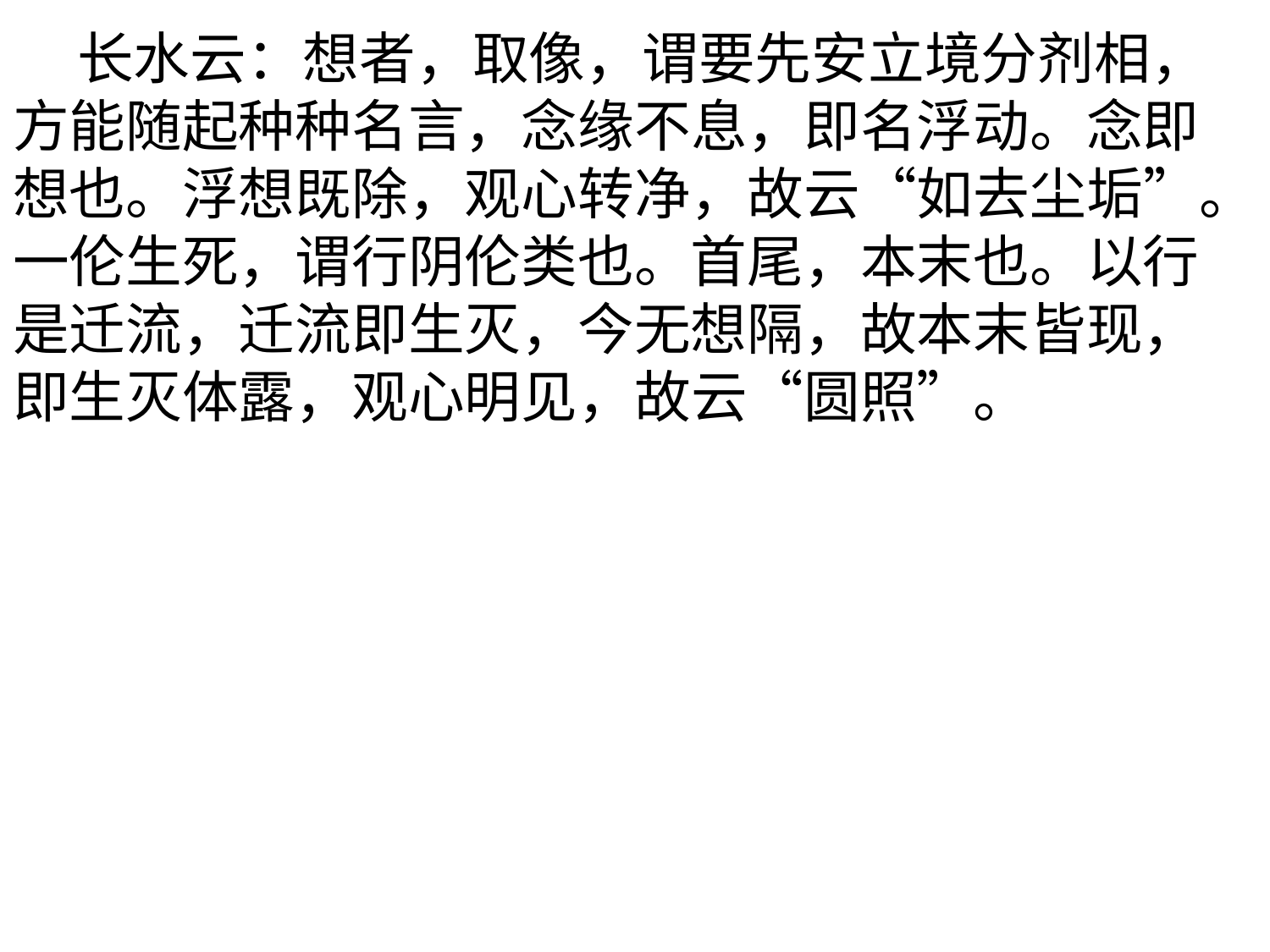

长水云：想者，取像，谓要先安立境分剂相，方能随起种种名言，念缘不息，即名浮动。念即想也。浮想既除，观心转净，故云“如去尘垢”。一伦生死，谓行阴伦类也。首尾，本末也。以行是迁流，迁流即生灭，今无想隔，故本末皆现，即生灭体露，观心明见，故云“圆照”。